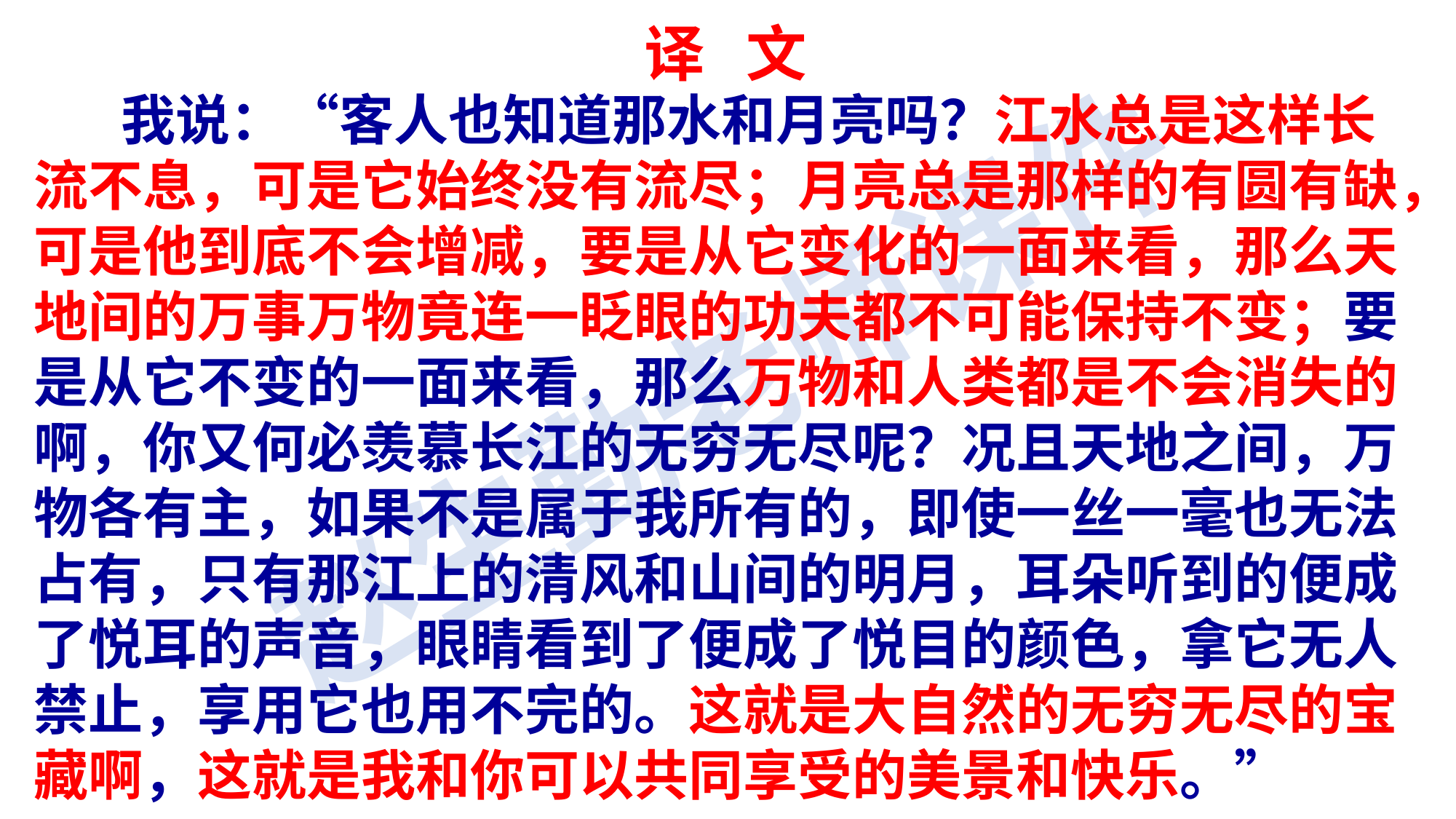

译   文
      我说：“客人也知道那水和月亮吗？江水总是这样长流不息，可是它始终没有流尽；月亮总是那样的有圆有缺，可是他到底不会增减，要是从它变化的一面来看，那么天地间的万事万物竟连一眨眼的功夫都不可能保持不变；要是从它不变的一面来看，那么万物和人类都是不会消失的啊，你又何必羡慕长江的无穷无尽呢？况且天地之间，万物各有主，如果不是属于我所有的，即使一丝一毫也无法占有，只有那江上的清风和山间的明月，耳朵听到的便成了悦耳的声音，眼睛看到了便成了悦目的颜色，拿它无人禁止，享用它也用不完的。这就是大自然的无穷无尽的宝藏啊，这就是我和你可以共同享受的美景和快乐。”